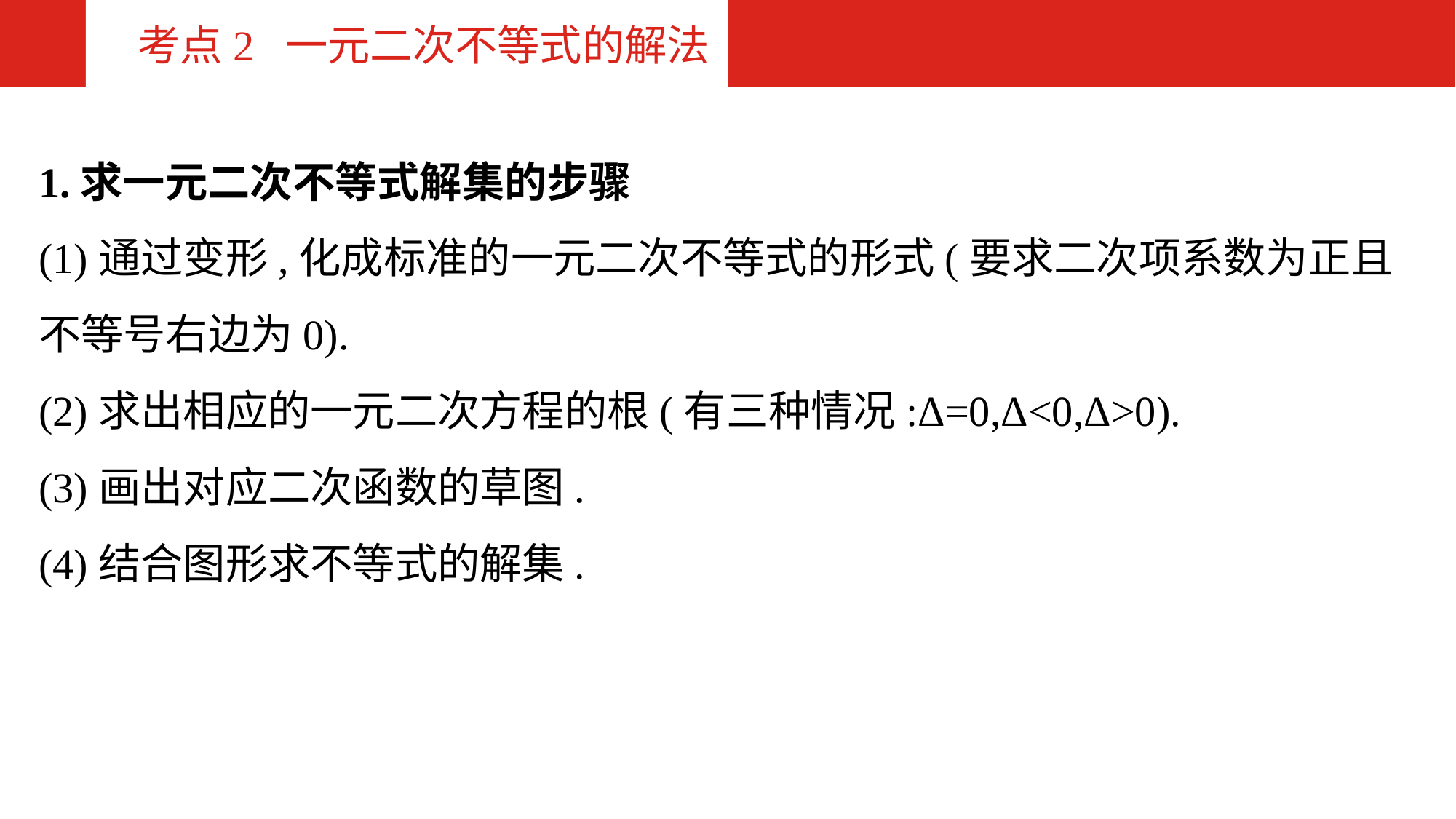

考点2  一元二次不等式的解法

1.求一元二次不等式解集的步骤
(1)通过变形,化成标准的一元二次不等式的形式(要求二次项系数为正且不等号右边为0).
(2)求出相应的一元二次方程的根(有三种情况:Δ=0,Δ<0,Δ>0).
(3)画出对应二次函数的草图.
(4)结合图形求不等式的解集.